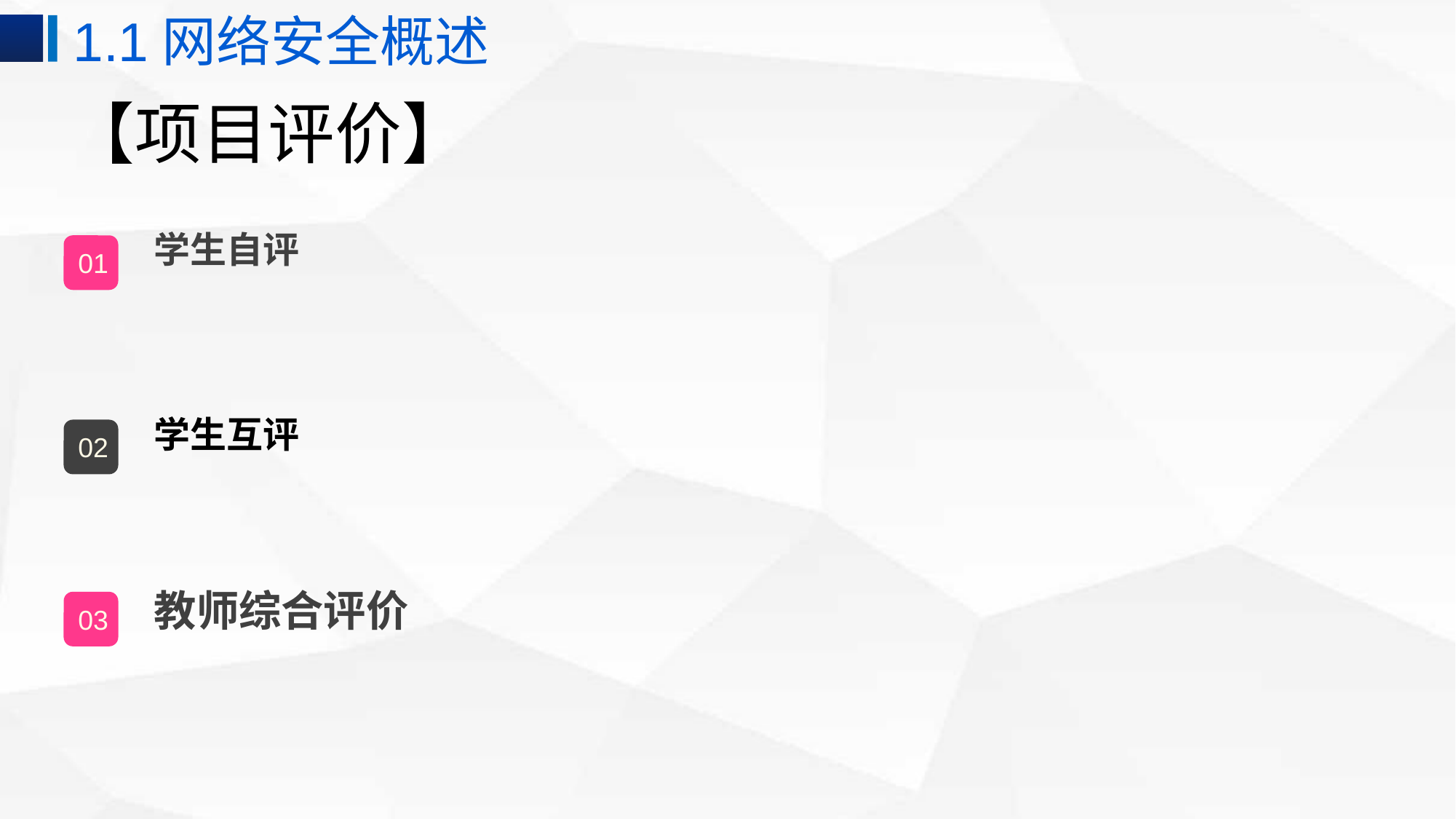

1.1网络安全概述

# 【项目评价】
学生自评

01

学生互评

02

教师综合评价

03